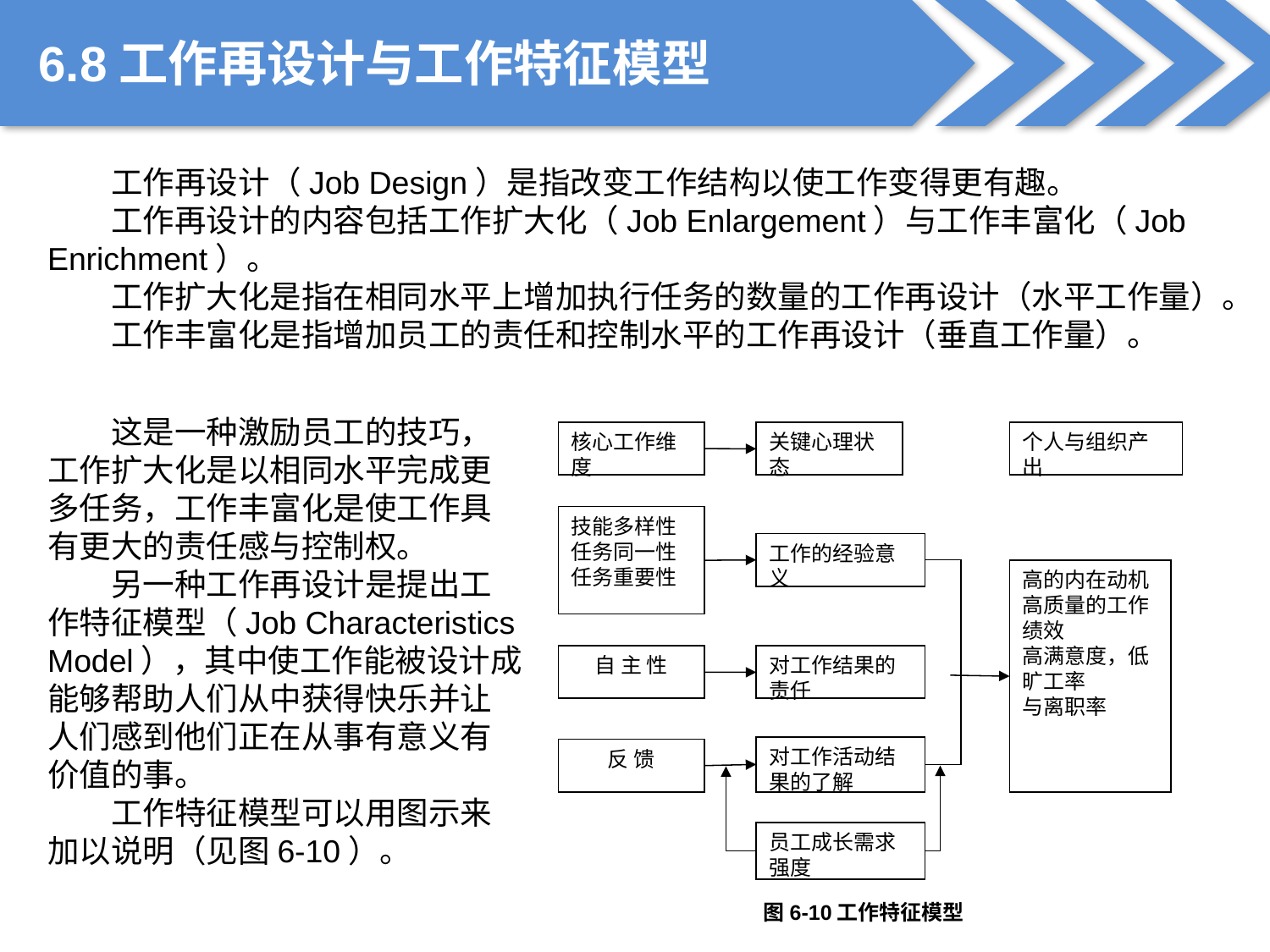

6.8工作再设计与工作特征模型
工作再设计（Job Design）是指改变工作结构以使工作变得更有趣。
工作再设计的内容包括工作扩大化（Job Enlargement）与工作丰富化（Job Enrichment）。
工作扩大化是指在相同水平上增加执行任务的数量的工作再设计（水平工作量）。
工作丰富化是指增加员工的责任和控制水平的工作再设计（垂直工作量）。

核心工作维度
关键心理状态
个人与组织产出

技能多样性
任务同一性
任务重要性
工作的经验意义

高的内在动机
高质量的工作绩效
高满意度，低旷工率
与离职率
自 主 性
对工作结果的责任

对工作活动结果的了解
反 馈

员工成长需求强度
图6-10工作特征模型
这是一种激励员工的技巧，工作扩大化是以相同水平完成更多任务，工作丰富化是使工作具有更大的责任感与控制权。
另一种工作再设计是提出工作特征模型（Job Characteristics Model），其中使工作能被设计成能够帮助人们从中获得快乐并让人们感到他们正在从事有意义有价值的事。
工作特征模型可以用图示来加以说明（见图6-10）。